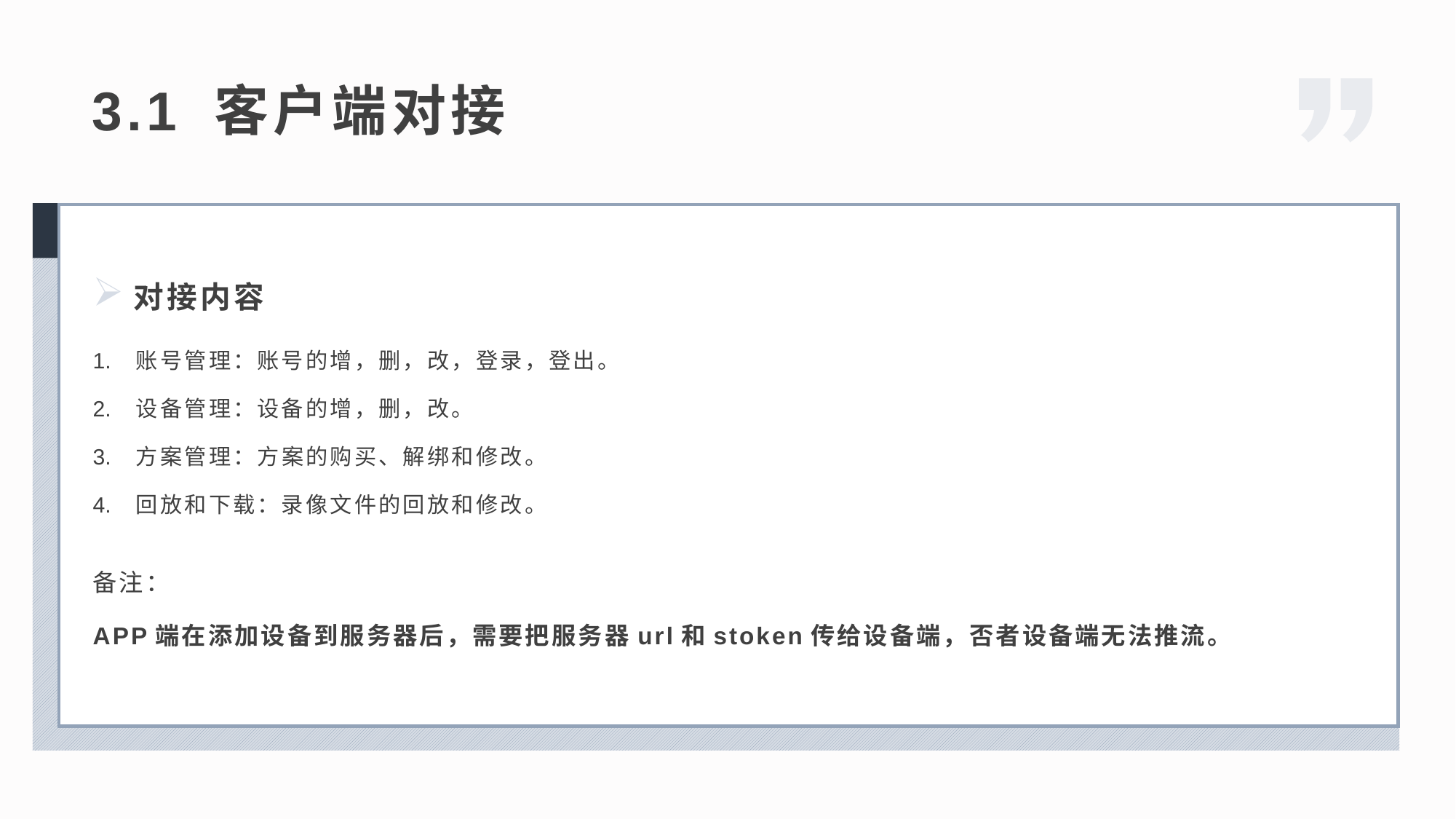

3.1 客户端对接

对接内容
账号管理：账号的增，删，改，登录，登出。
设备管理：设备的增，删，改。
方案管理：方案的购买、解绑和修改。
回放和下载：录像文件的回放和修改。
备注：
APP端在添加设备到服务器后，需要把服务器url和stoken传给设备端，否者设备端无法推流。